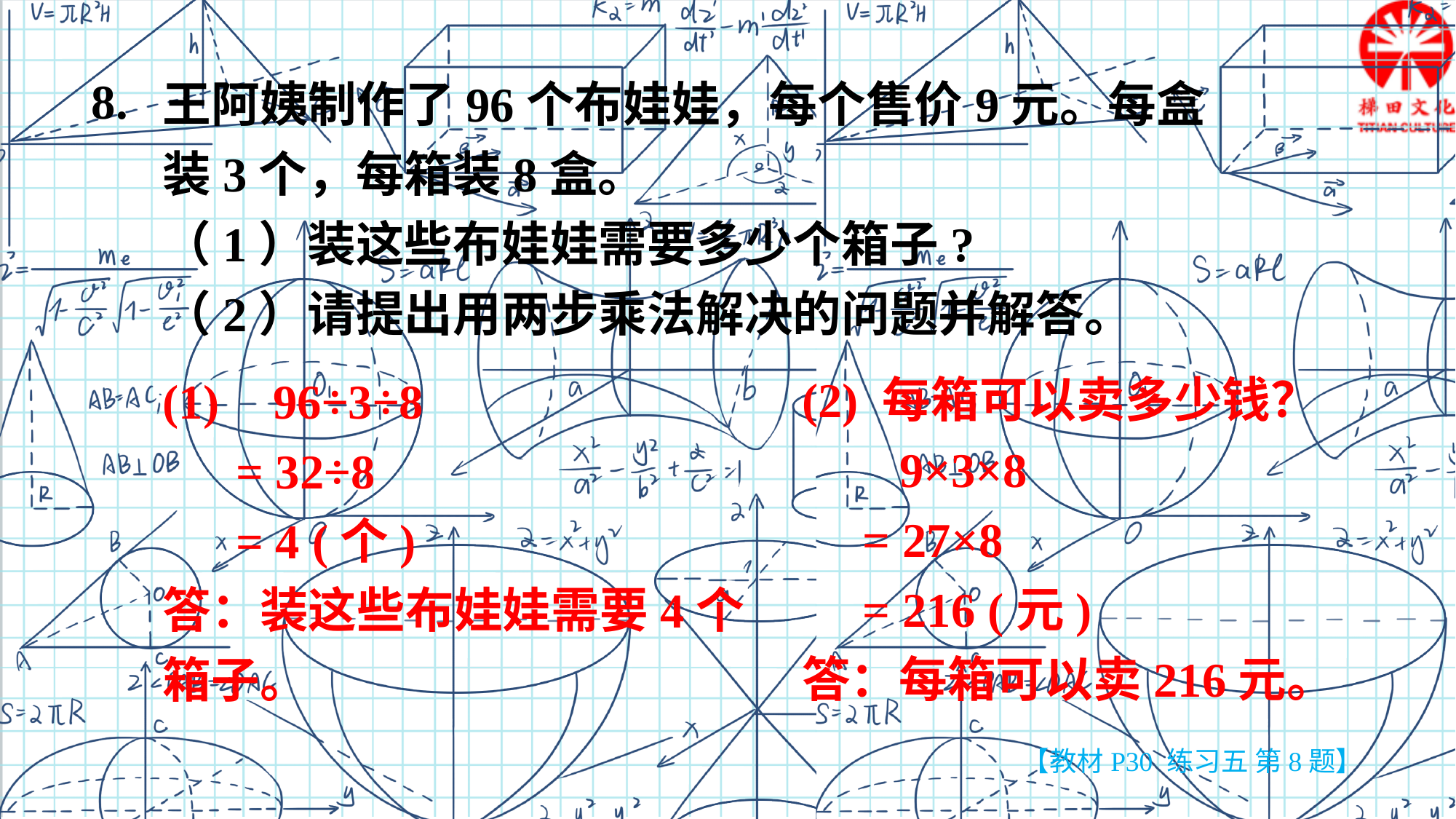

王阿姨制作了96个布娃娃，每个售价9元。每盒装3个，每箱装8盒。
（1）装这些布娃娃需要多少个箱子?
（2）请提出用两步乘法解决的问题并解答。
8.
(2) 每箱可以卖多少钱？
        9×3×8
     = 27×8
     = 216 (元)
答：每箱可以卖216元。
    96÷3÷8
      = 32÷8
      = 4 (个)
答：装这些布娃娃需要4个箱子。
【教材P30 练习五 第8题】